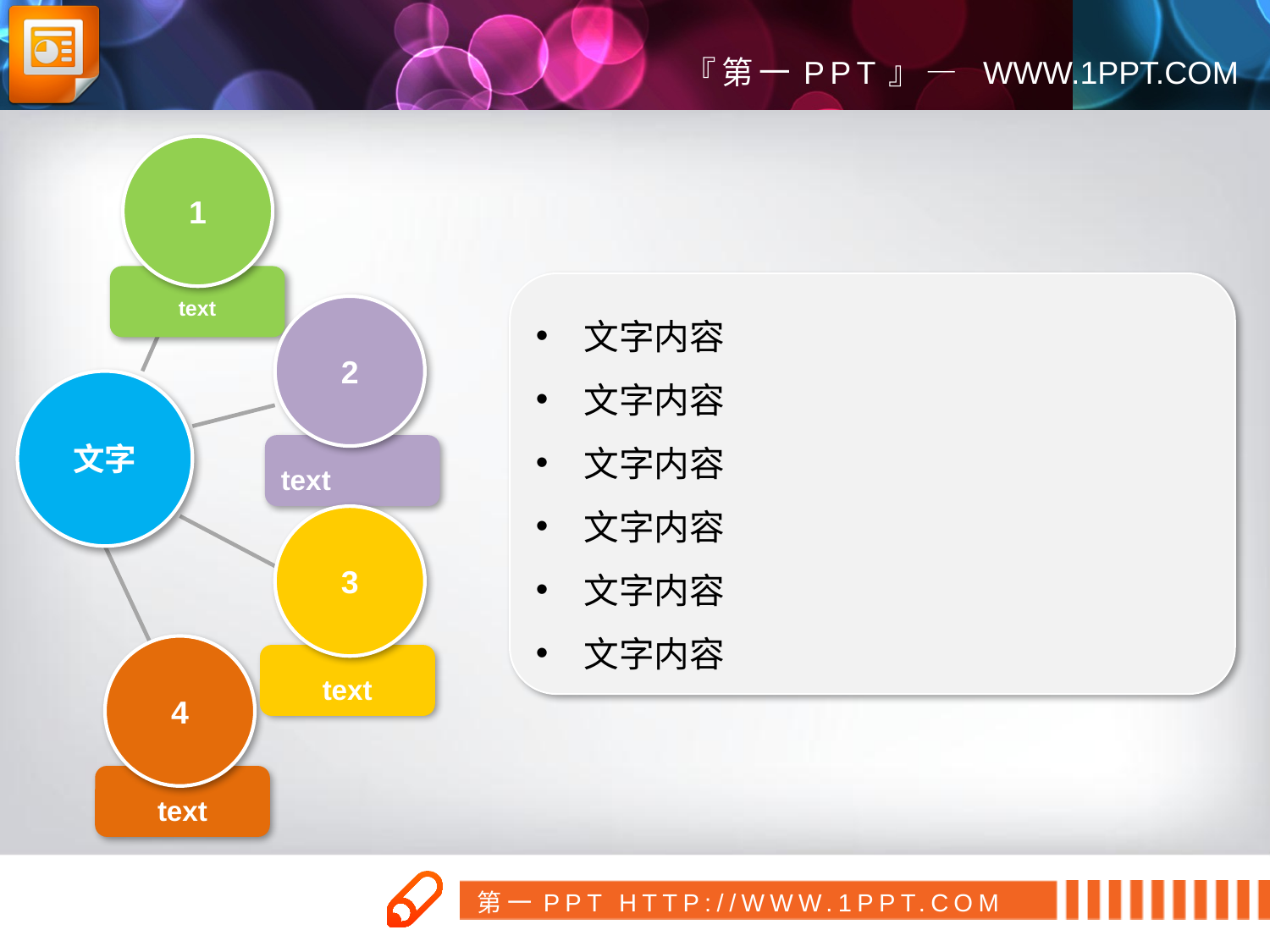

1
text
文字内容
文字内容
文字内容
文字内容
文字内容
文字内容
2
文字
text
3
4
text
text